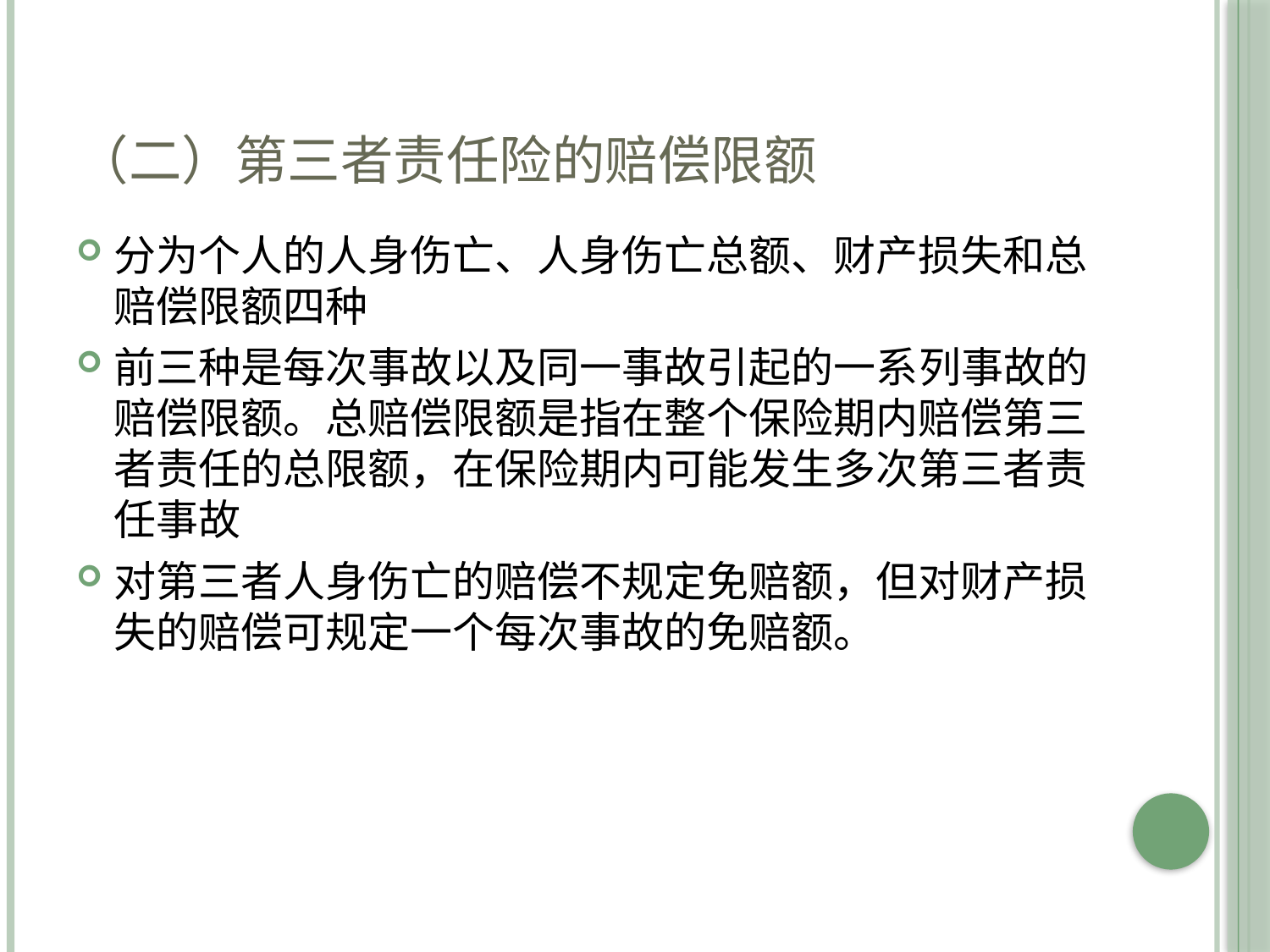

# （二）第三者责任险的赔偿限额
分为个人的人身伤亡、人身伤亡总额、财产损失和总赔偿限额四种
前三种是每次事故以及同一事故引起的一系列事故的赔偿限额。总赔偿限额是指在整个保险期内赔偿第三者责任的总限额，在保险期内可能发生多次第三者责任事故
对第三者人身伤亡的赔偿不规定免赔额，但对财产损失的赔偿可规定一个每次事故的免赔额。